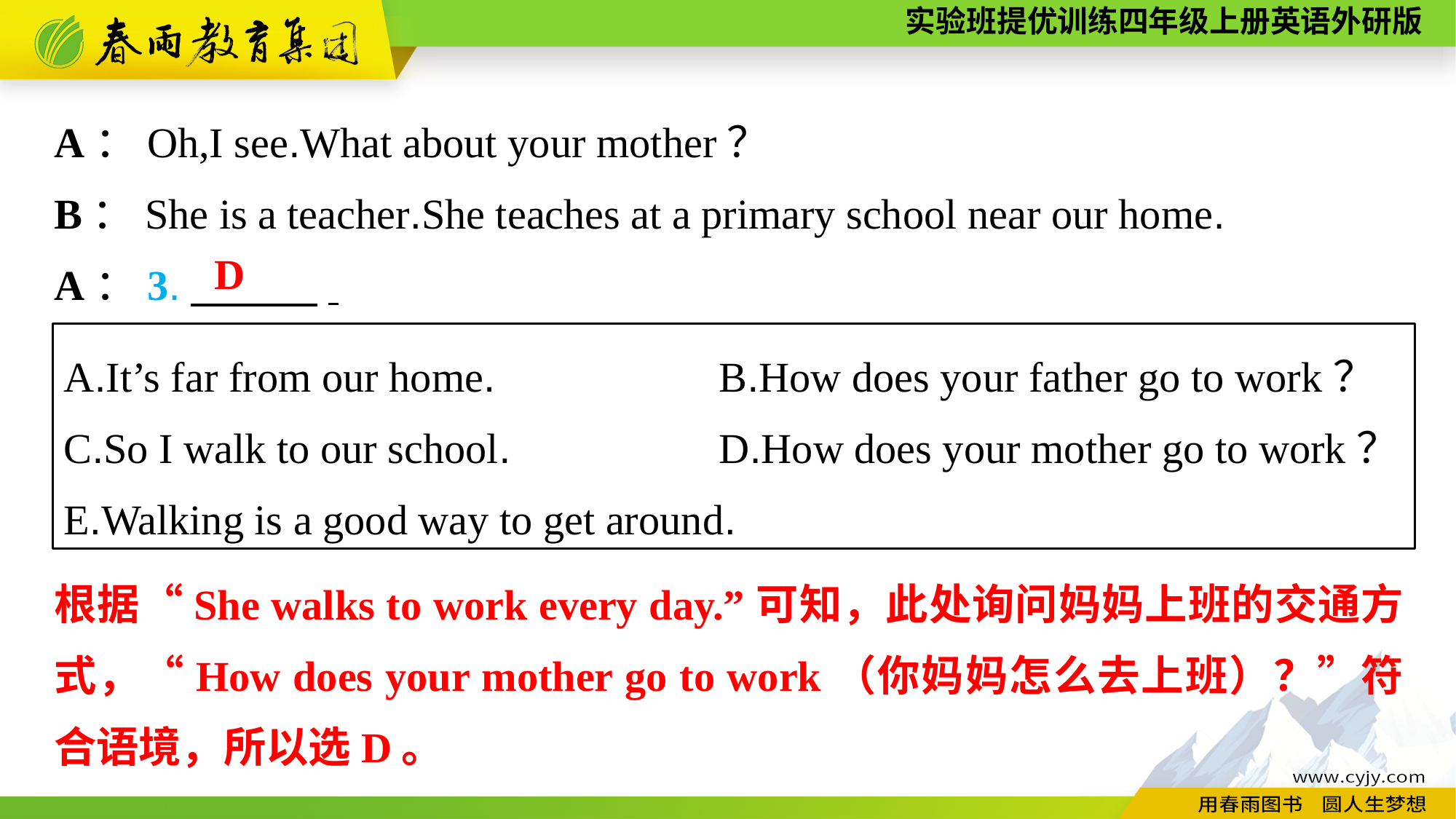

A：Oh,I see.What about your mother？
B：She is a teacher.She teaches at a primary school near our home.
A：3.　　　.
D
A.It’s far from our home.　　　	B.How does your father go to work？
C.So I walk to our school.　		D.How does your mother go to work？
E.Walking is a good way to get around.
根据“She walks to work every day.”可知，此处询问妈妈上班的交通方式，“How does your mother go to work（你妈妈怎么去上班）？”符合语境，所以选D。